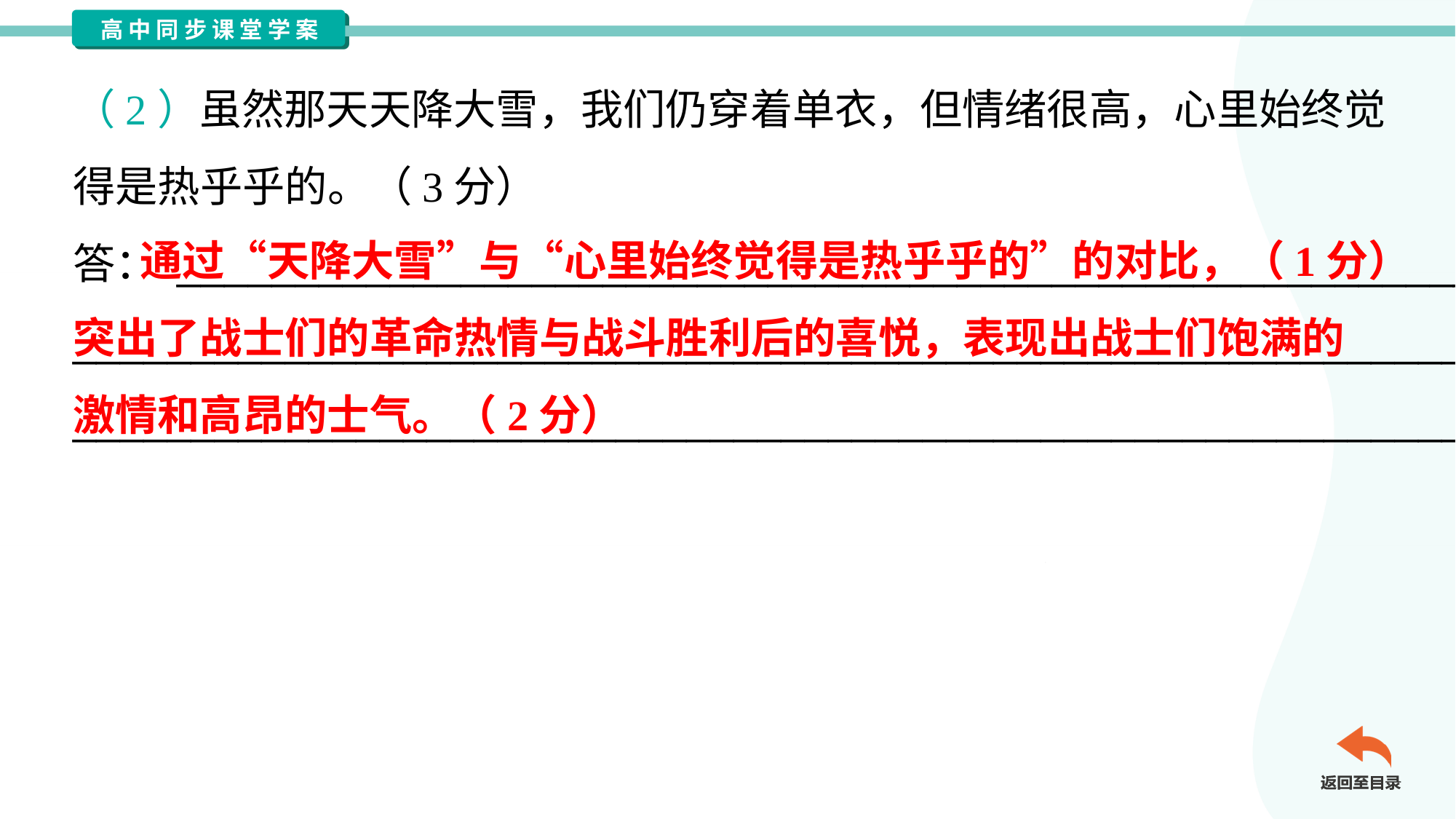

（2）虽然那天天降大雪，我们仍穿着单衣，但情绪很高，心里始终觉
得是热乎乎的。（3分）
答： ________________________________________________________
_____________________________________________________________
_____________________________________________________________
      通过“天降大雪”与“心里始终觉得是热乎乎的”的对比，（1分）
突出了战士们的革命热情与战斗胜利后的喜悦，表现出战士们饱满的
激情和高昂的士气。（2分）